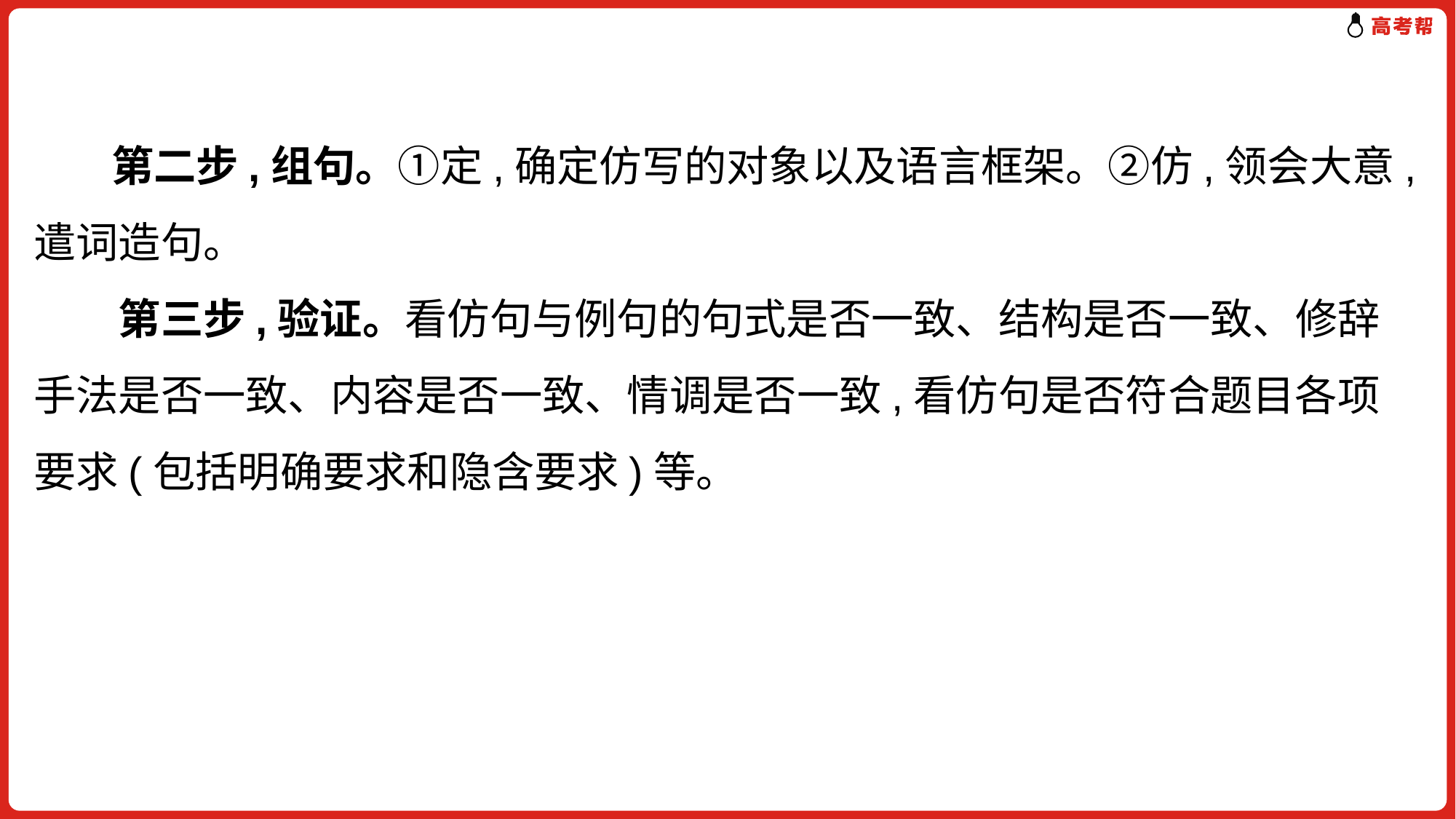

第二步,组句。①定,确定仿写的对象以及语言框架。②仿,领会大意,遣词造句。
　　第三步,验证。看仿句与例句的句式是否一致、结构是否一致、修辞手法是否一致、内容是否一致、情调是否一致,看仿句是否符合题目各项要求(包括明确要求和隐含要求)等。